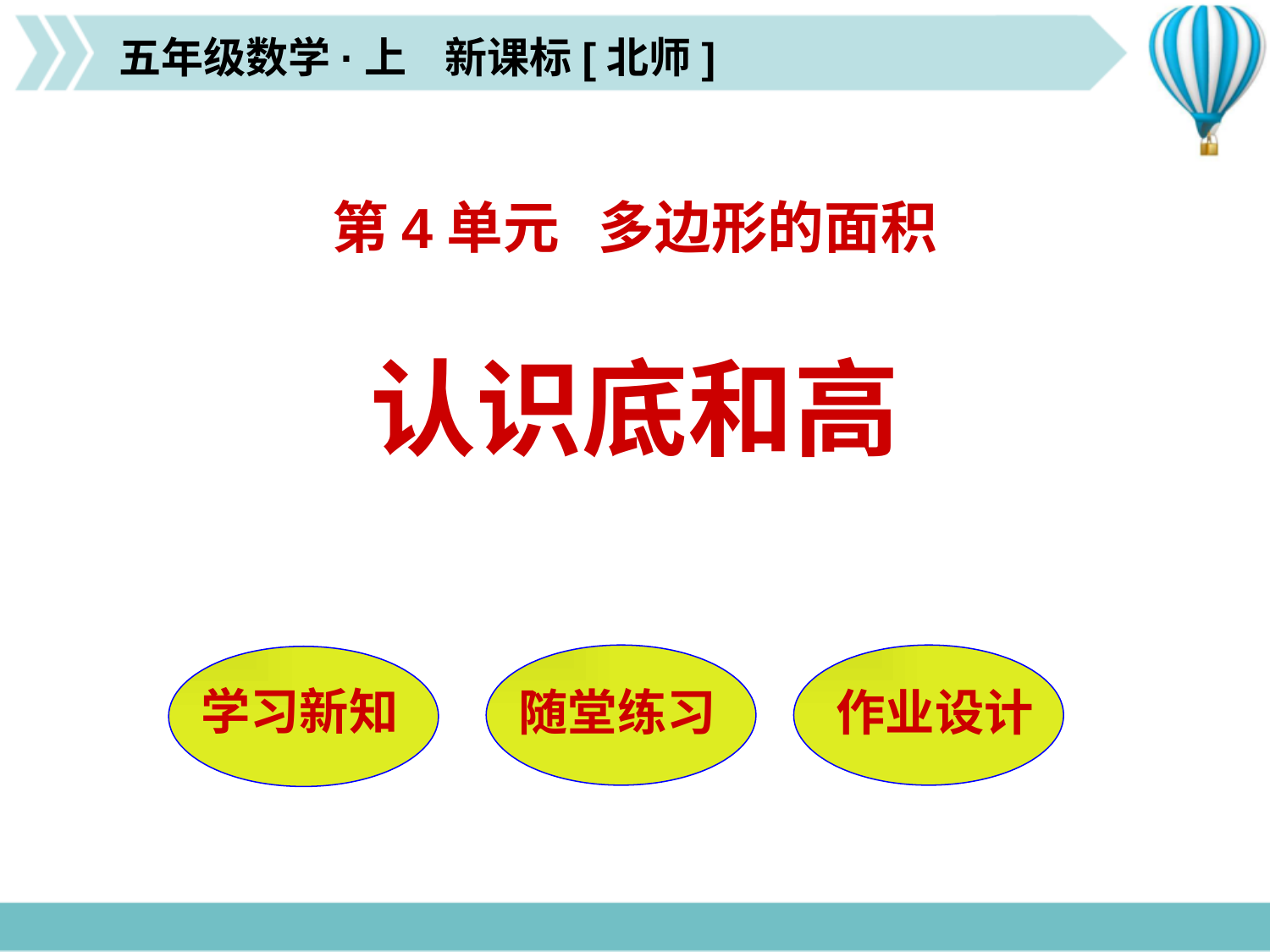

五年级数学·上    新课标[北师]
第4单元   多边形的面积
认识底和高

随堂练习

作业设计

学习新知